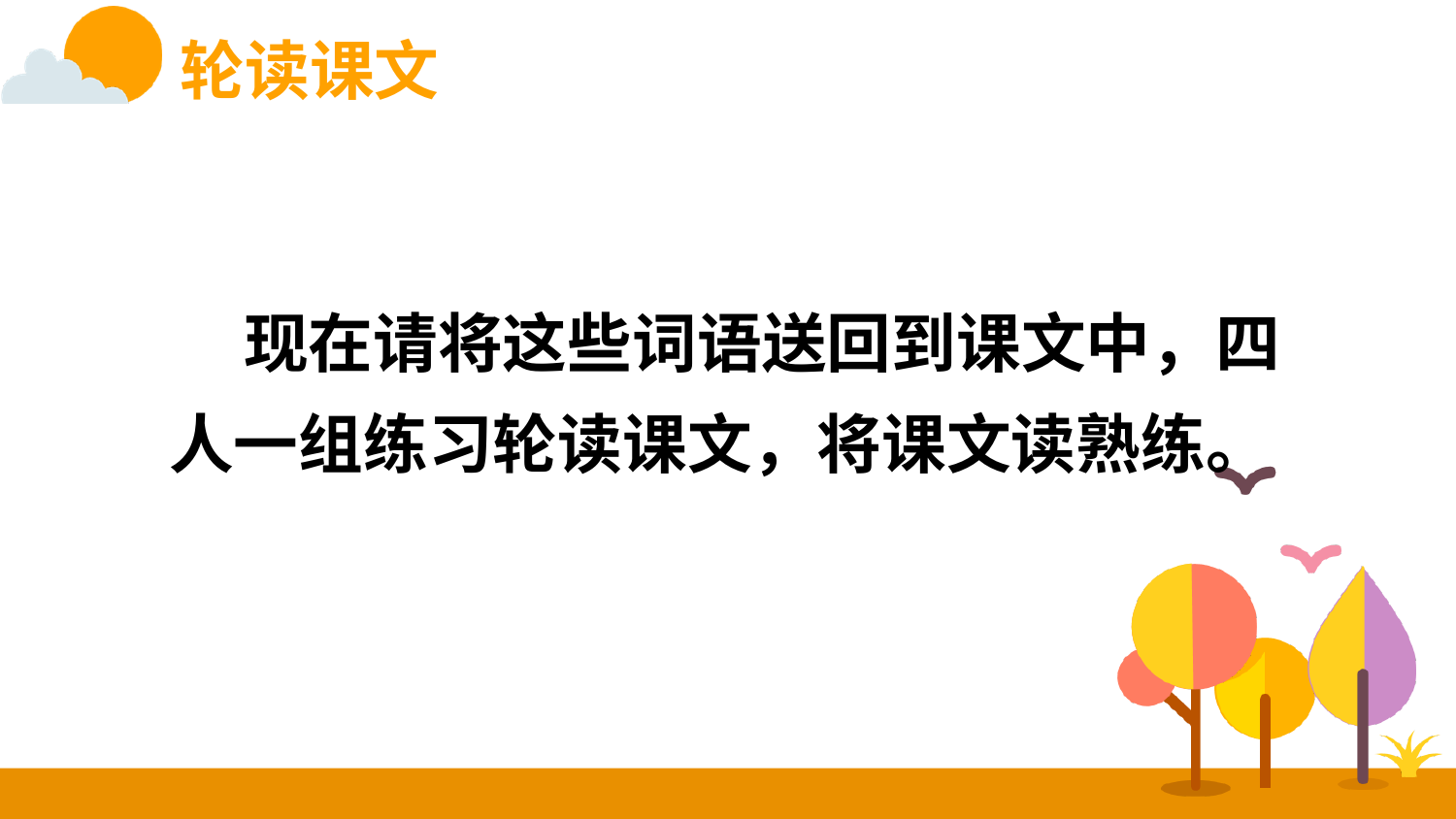

轮读课文
    现在请将这些词语送回到课文中，四人一组练习轮读课文，将课文读熟练。